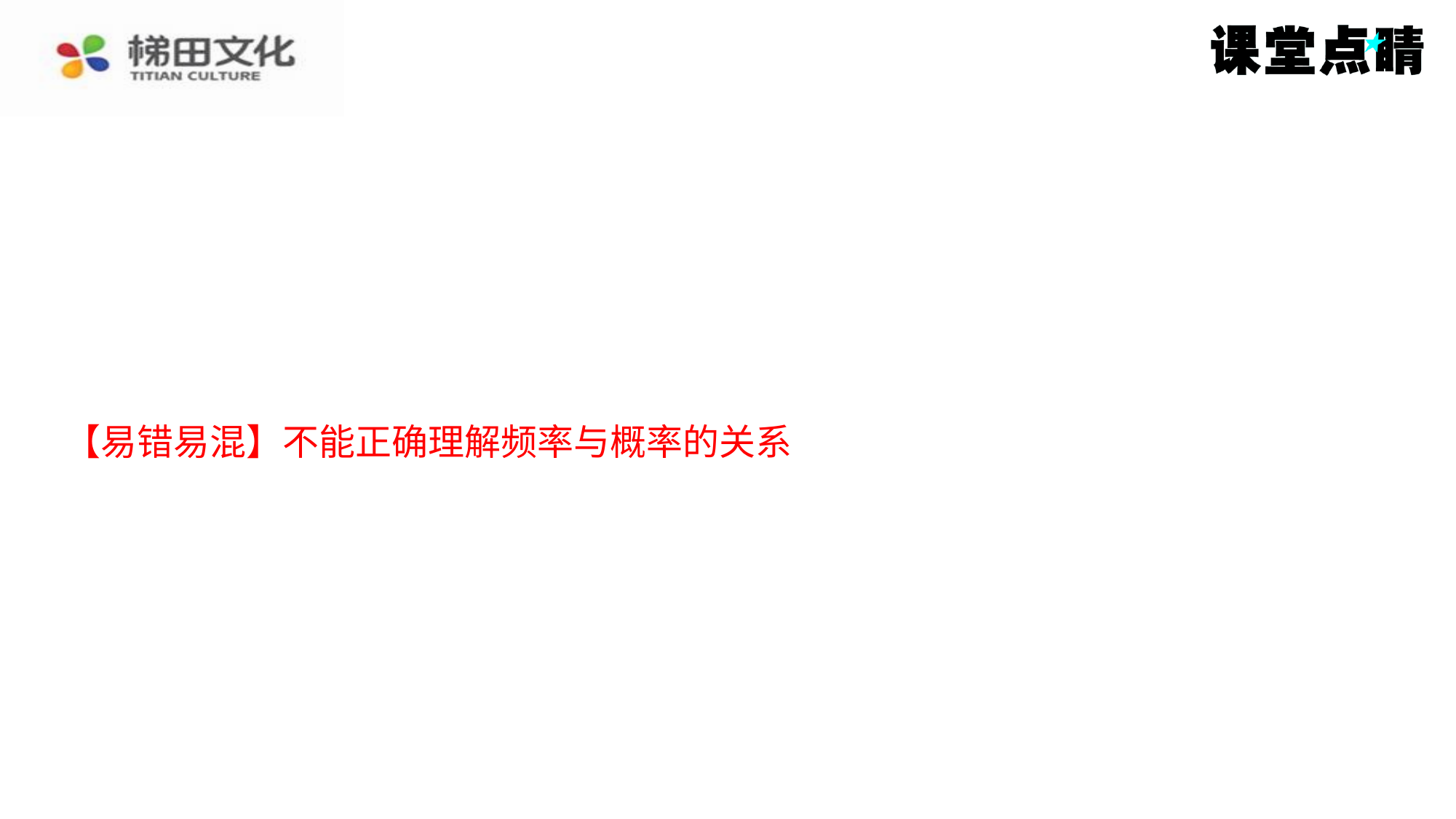

【易错易混】不能正确理解频率与概率的关系
【易错易混】不能正确理解频率与概率的关系